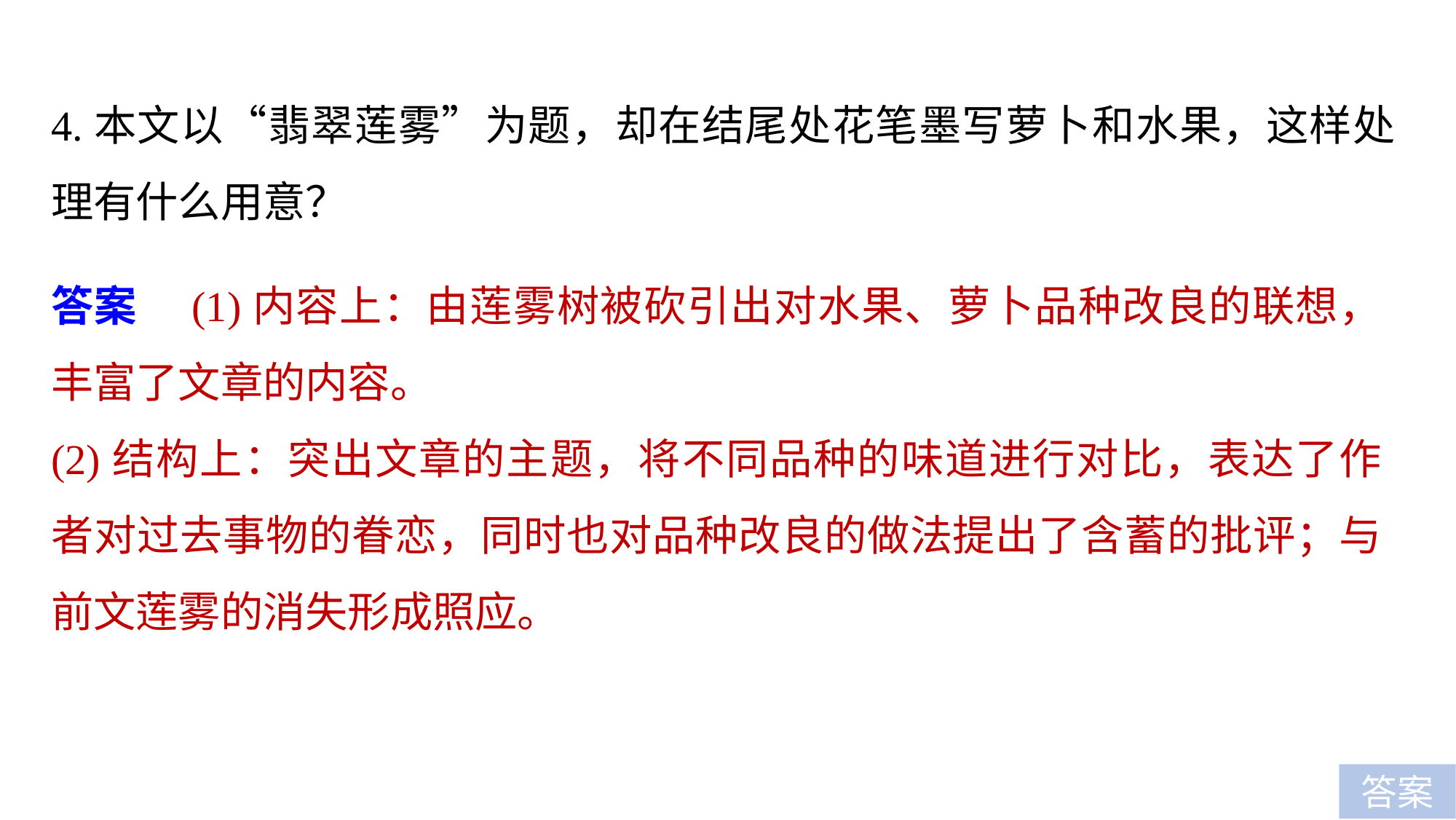

4.本文以“翡翠莲雾”为题，却在结尾处花笔墨写萝卜和水果，这样处理有什么用意？
答案　(1)内容上：由莲雾树被砍引出对水果、萝卜品种改良的联想，丰富了文章的内容。
(2)结构上：突出文章的主题，将不同品种的味道进行对比，表达了作者对过去事物的眷恋，同时也对品种改良的做法提出了含蓄的批评；与前文莲雾的消失形成照应。
答案